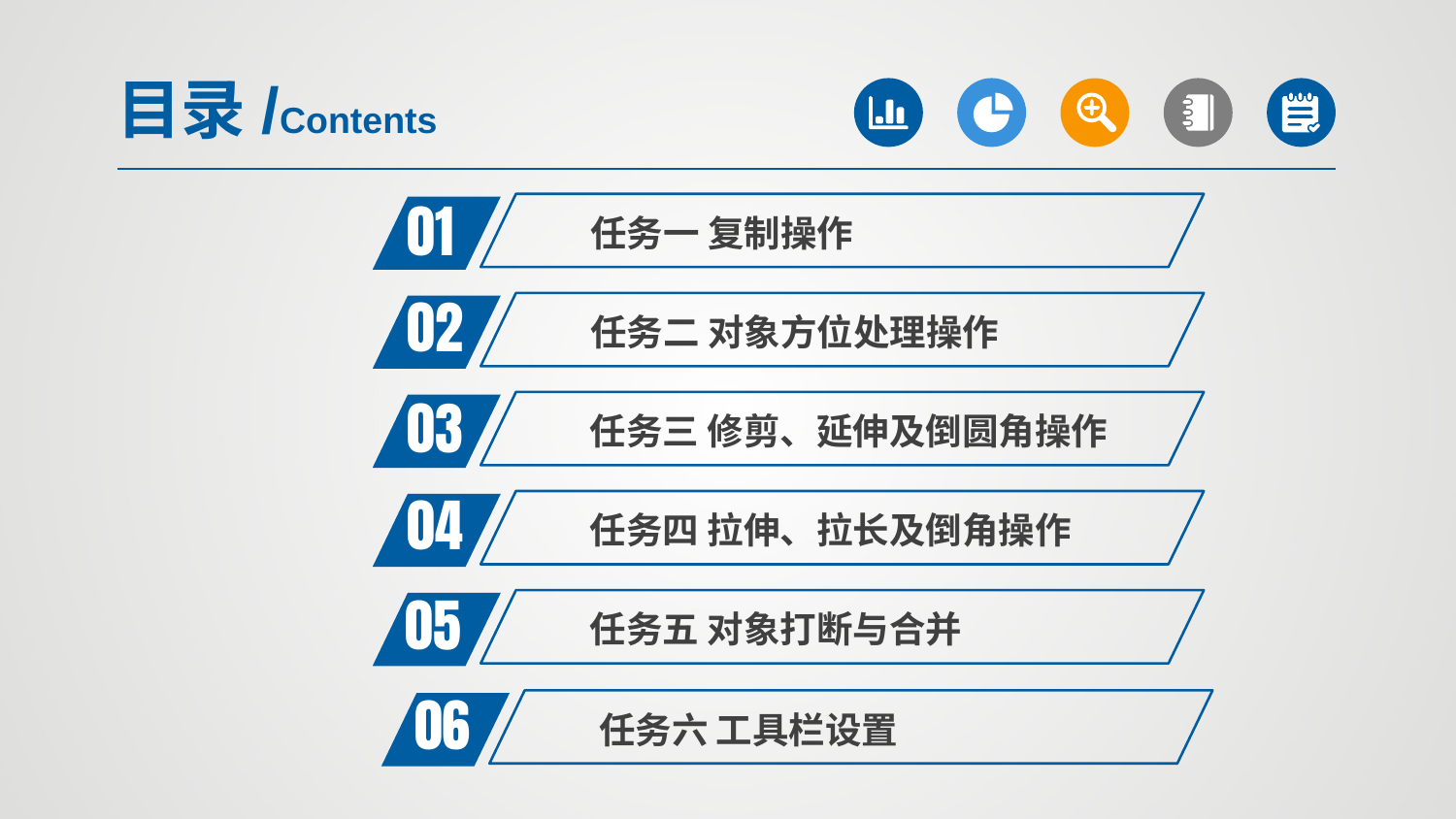

目录/Contents

01

任务一 复制操作
02

任务二 对象方位处理操作
03

任务三 修剪、延伸及倒圆角操作
04

任务四 拉伸、拉长及倒角操作
05

任务五 对象打断与合并
06

任务六 工具栏设置